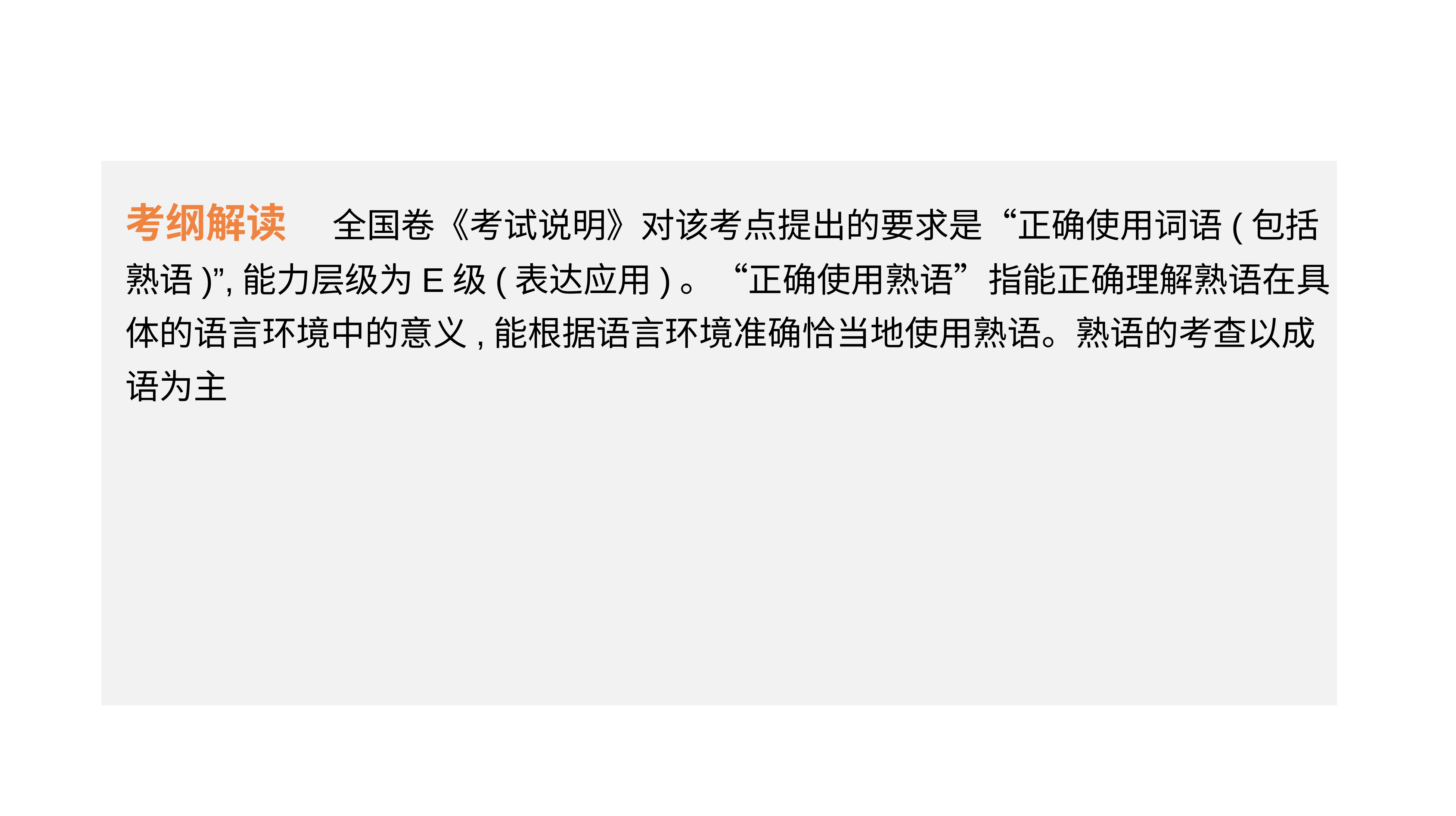

考纲解读     全国卷《考试说明》对该考点提出的要求是“正确使用词语(包括熟语)”,能力层级为E级(表达应用)。“正确使用熟语”指能正确理解熟语在具体的语言环境中的意义,能根据语言环境准确恰当地使用熟语。熟语的考查以成语为主